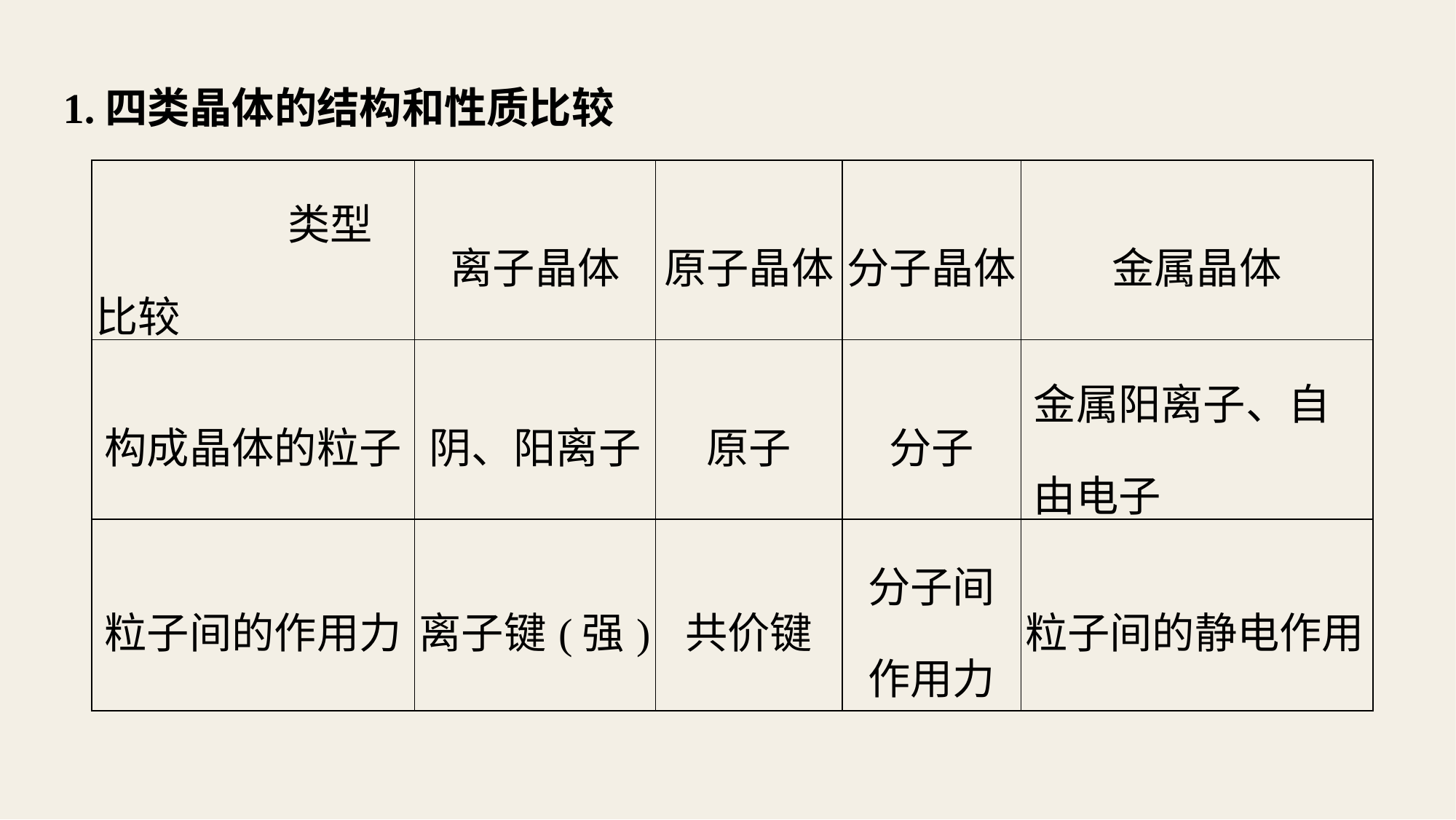

1.四类晶体的结构和性质比较
| 类型 比较 | 离子晶体 | 原子晶体 | 分子晶体 | 金属晶体 |
| --- | --- | --- | --- | --- |
| 构成晶体的粒子 | 阴、阳离子 | 原子 | 分子 | 金属阳离子、自 由电子 |
| 粒子间的作用力 | 离子键(强) | 共价键 | 分子间 作用力 | 粒子间的静电作用 |